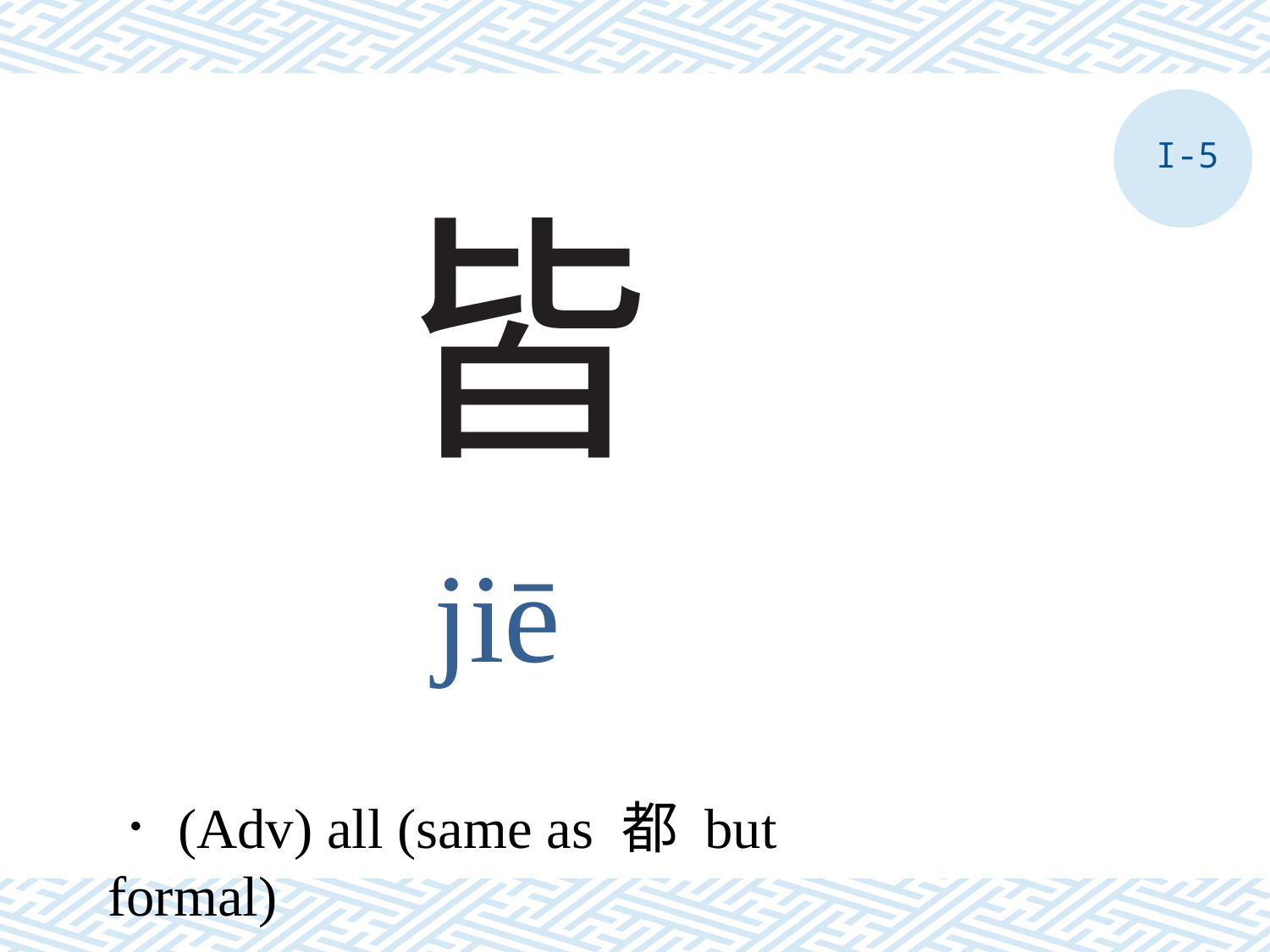

I-5

# 皆
jiē
．(Adv) all (same as 都 but formal)